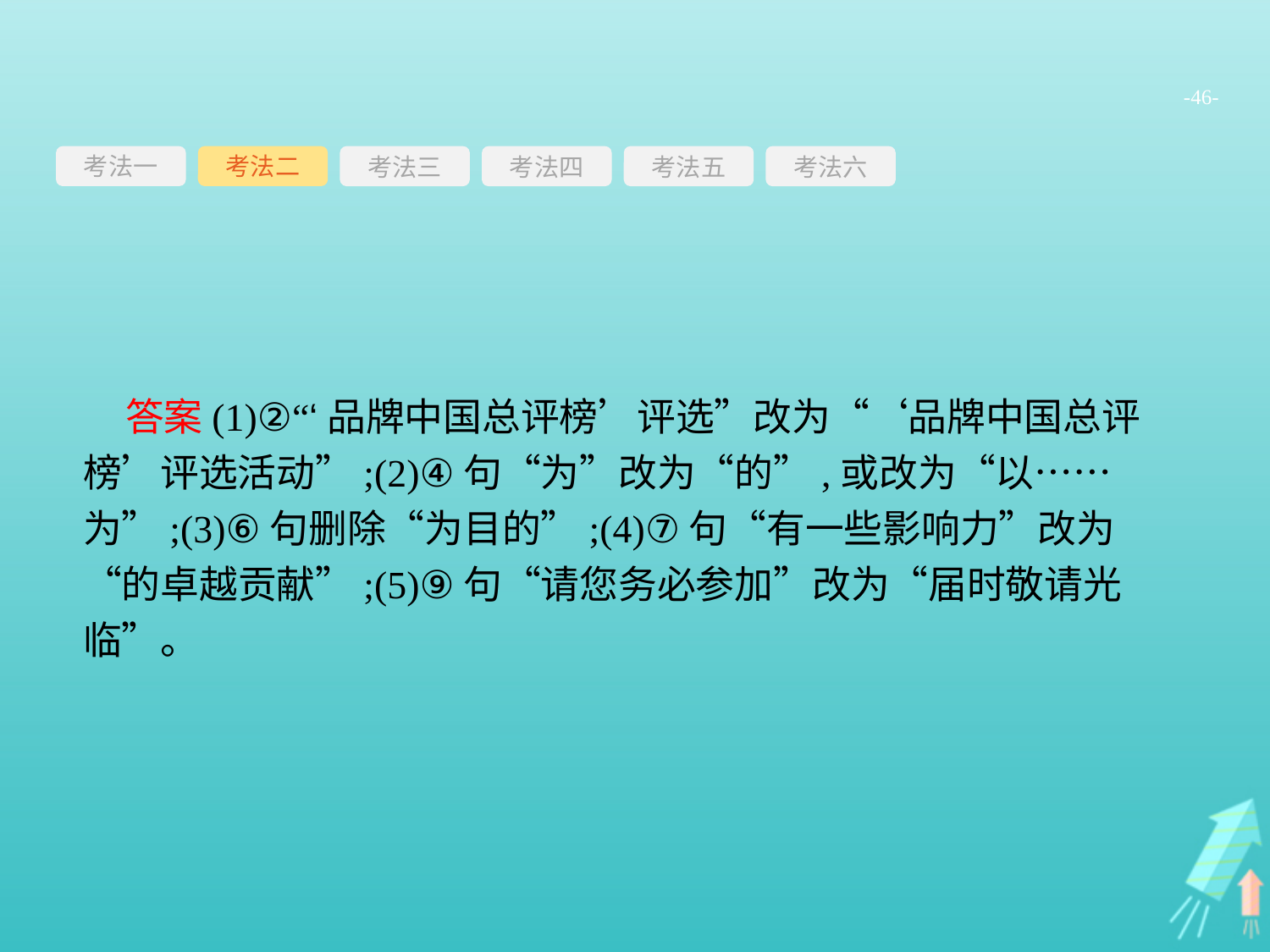

-46-
考法一
考法三
考法四
考法五
考法六
考法二
答案(1)②“‘品牌中国总评榜’评选”改为“‘品牌中国总评榜’评选活动”;(2)④句“为”改为“的”,或改为“以……为”;(3)⑥句删除“为目的”;(4)⑦句“有一些影响力”改为“的卓越贡献”;(5)⑨句“请您务必参加”改为“届时敬请光临”。